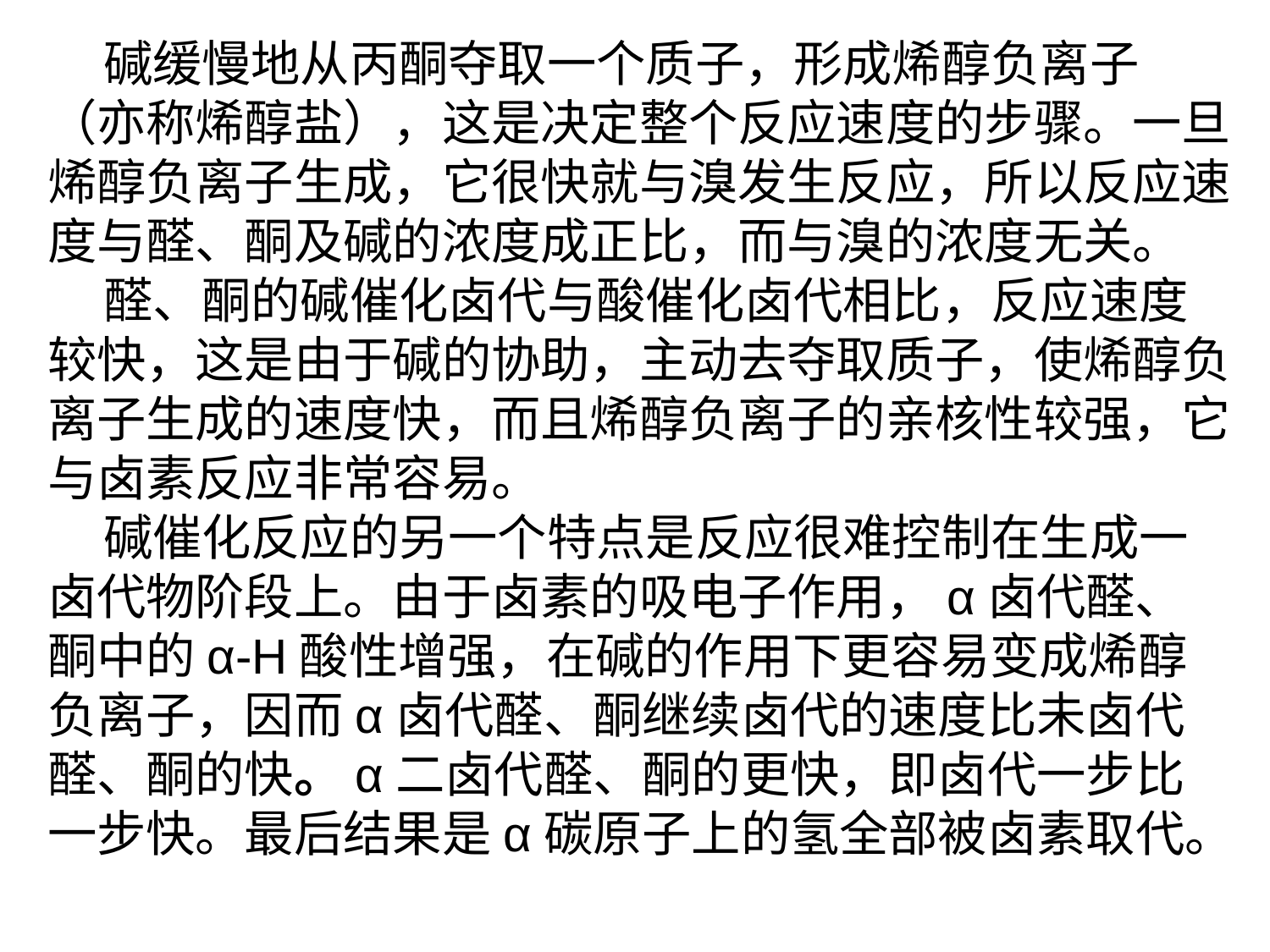

碱缓慢地从丙酮夺取一个质子，形成烯醇负离子（亦称烯醇盐），这是决定整个反应速度的步骤。一旦烯醇负离子生成，它很快就与溴发生反应，所以反应速度与醛、酮及碱的浓度成正比，而与溴的浓度无关。
    醛、酮的碱催化卤代与酸催化卤代相比，反应速度较快，这是由于碱的协助，主动去夺取质子，使烯醇负离子生成的速度快，而且烯醇负离子的亲核性较强，它与卤素反应非常容易。
    碱催化反应的另一个特点是反应很难控制在生成一卤代物阶段上。由于卤素的吸电子作用，α卤代醛、酮中的α-H酸性增强，在碱的作用下更容易变成烯醇负离子，因而α卤代醛、酮继续卤代的速度比未卤代醛、酮的快。α二卤代醛、酮的更快，即卤代一步比一步快。最后结果是α碳原子上的氢全部被卤素取代。